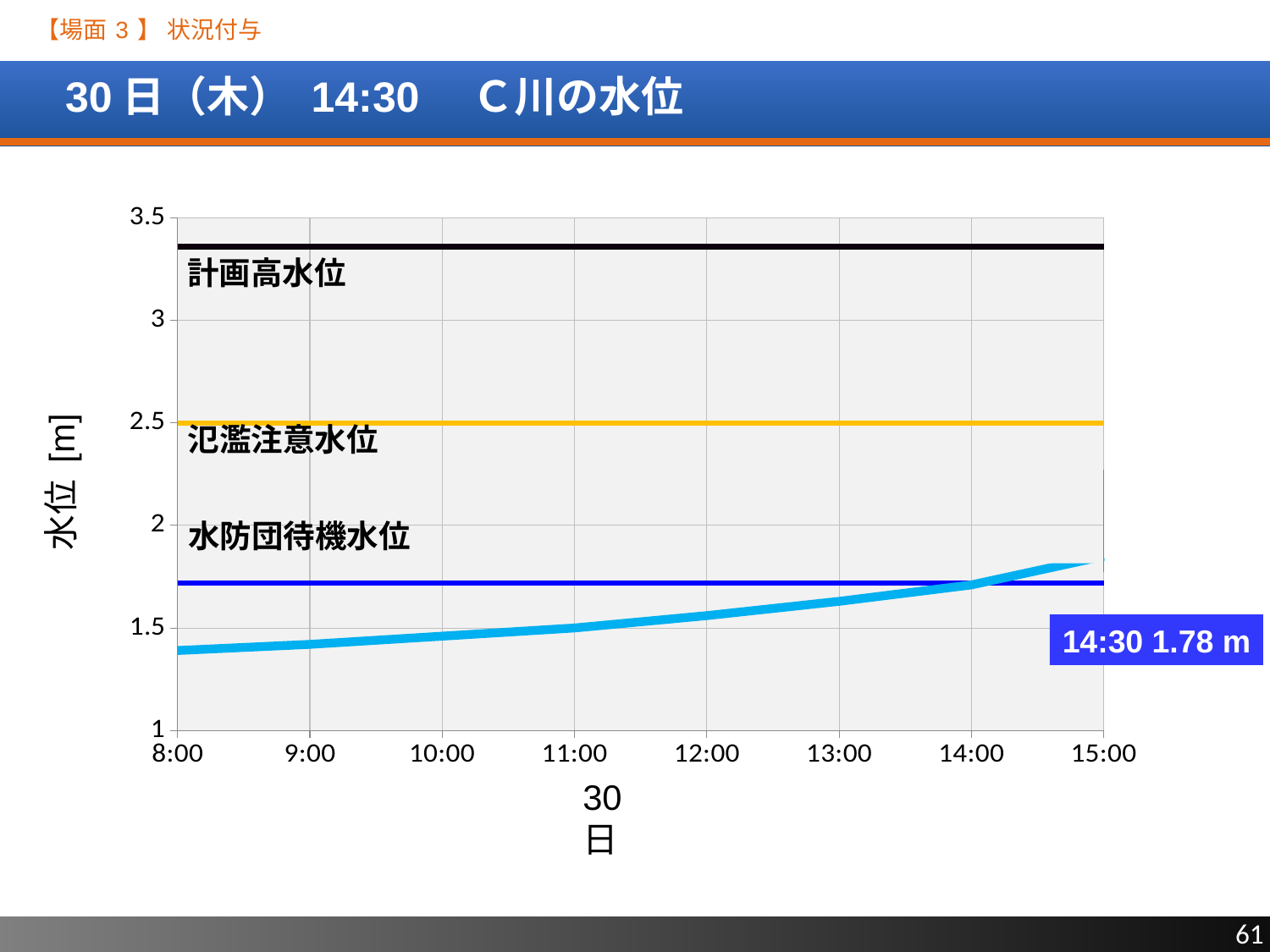

【場面 3 】 状況付与
# 30日（木） 14:30　Ｃ川の水位

[unsupported chart]

計画高水位
氾濫注意水位
水位 [m]
水防団待機水位

14:30 1.78 m
30日
61